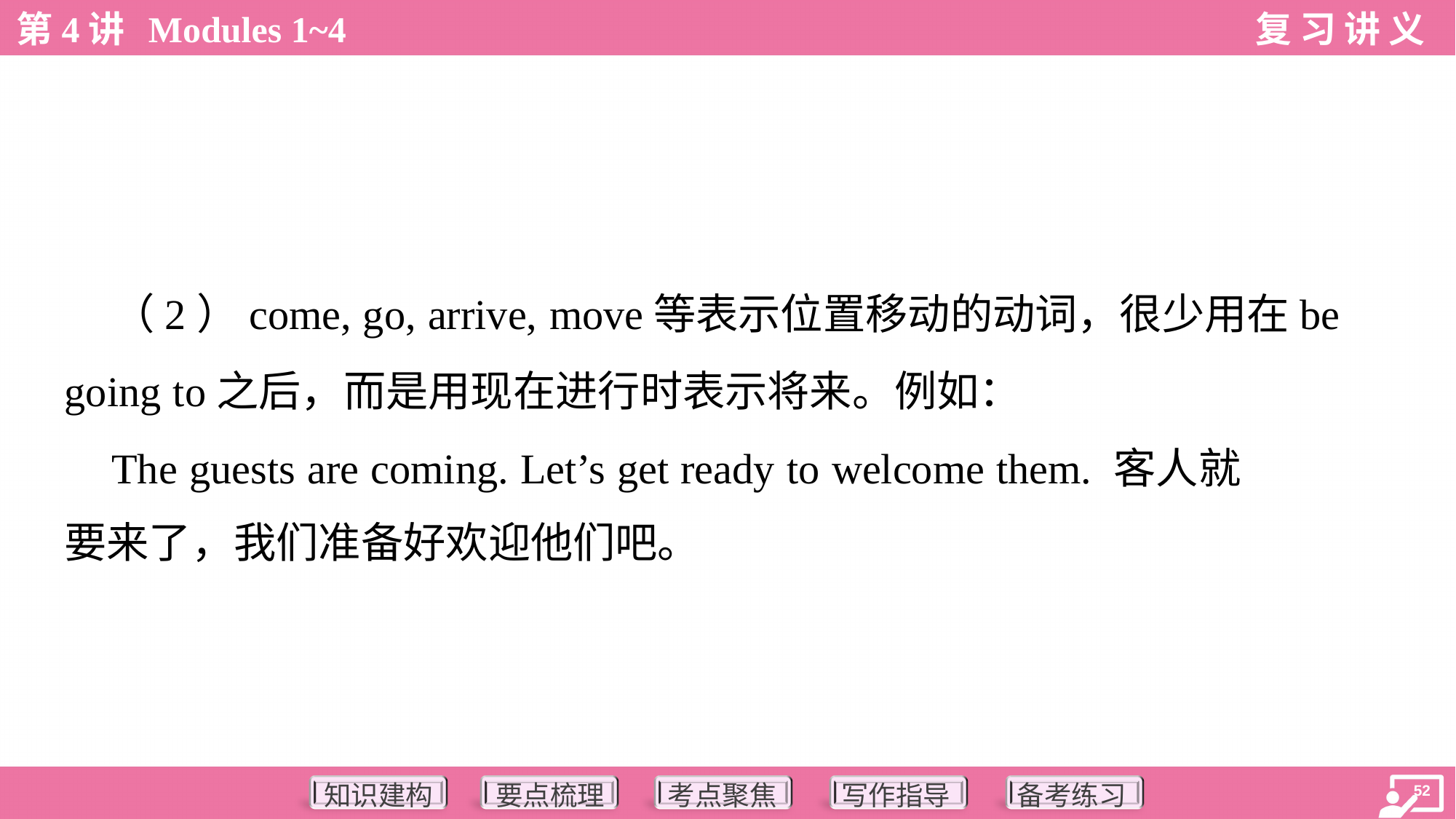

（2）come, go, arrive, move等表示位置移动的动词，很少用在be
going to之后，而是用现在进行时表示将来。例如：
    The guests are coming. Let’s get ready to welcome them. 客人就
要来了，我们准备好欢迎他们吧。